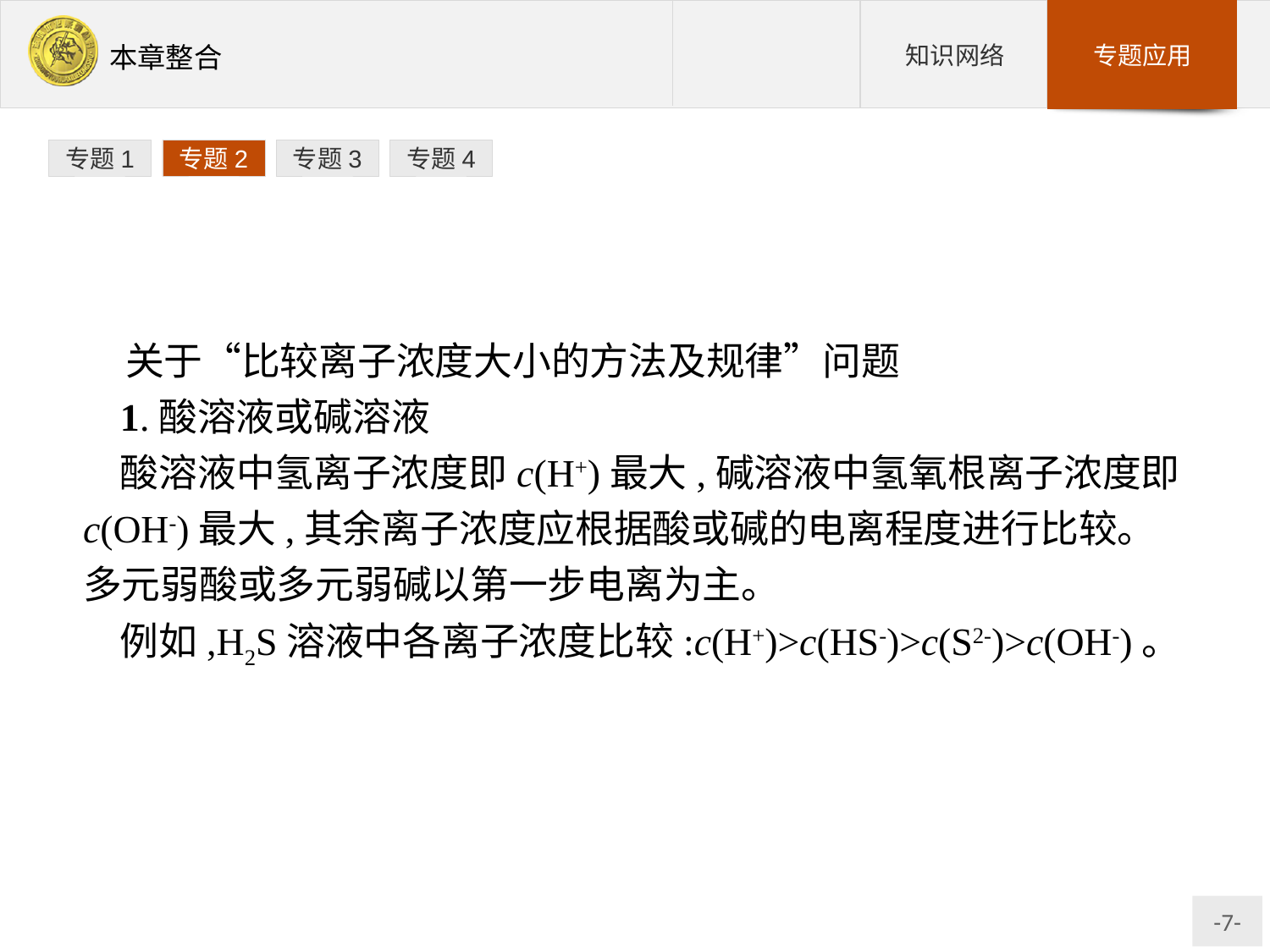

专题1
专题2
专题3
专题4
关于“比较离子浓度大小的方法及规律”问题
1.酸溶液或碱溶液
酸溶液中氢离子浓度即c(H+)最大,碱溶液中氢氧根离子浓度即c(OH-)最大,其余离子浓度应根据酸或碱的电离程度进行比较。多元弱酸或多元弱碱以第一步电离为主。
例如,H2S溶液中各离子浓度比较:c(H+)>c(HS-)>c(S2-)>c(OH-)。